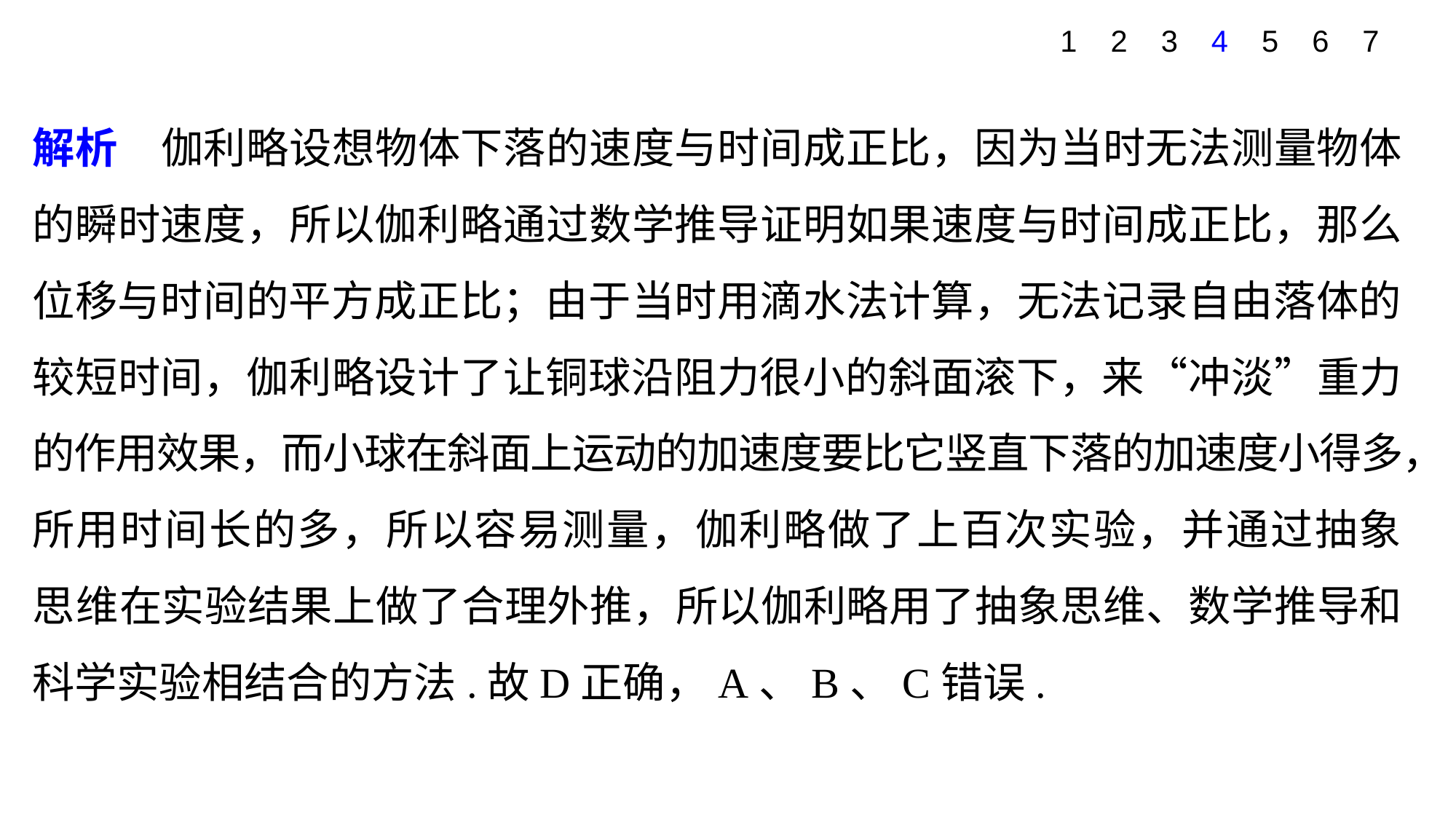

1
2
3
4
5
6
7
解析　伽利略设想物体下落的速度与时间成正比，因为当时无法测量物体的瞬时速度，所以伽利略通过数学推导证明如果速度与时间成正比，那么位移与时间的平方成正比；由于当时用滴水法计算，无法记录自由落体的较短时间，伽利略设计了让铜球沿阻力很小的斜面滚下，来“冲淡”重力的作用效果，而小球在斜面上运动的加速度要比它竖直下落的加速度小得多，所用时间长的多，所以容易测量，伽利略做了上百次实验，并通过抽象思维在实验结果上做了合理外推，所以伽利略用了抽象思维、数学推导和科学实验相结合的方法.故D正确，A、B、C错误.